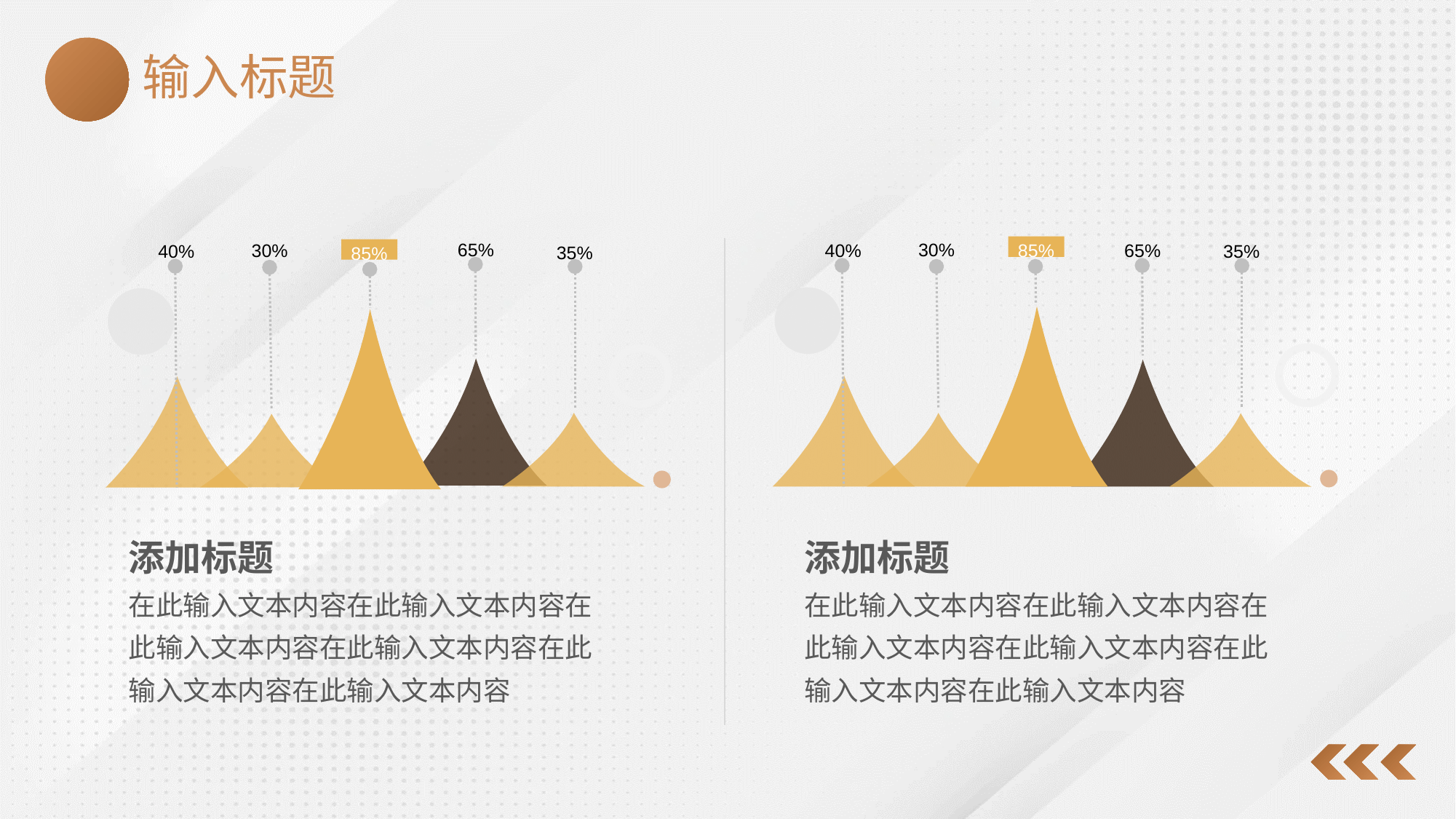

输入标题
30%
85%
40%
65%
35%

65%
30%
40%
35%
85%

添加标题
在此输入文本内容在此输入文本内容在此输入文本内容在此输入文本内容在此输入文本内容在此输入文本内容
添加标题
在此输入文本内容在此输入文本内容在此输入文本内容在此输入文本内容在此输入文本内容在此输入文本内容